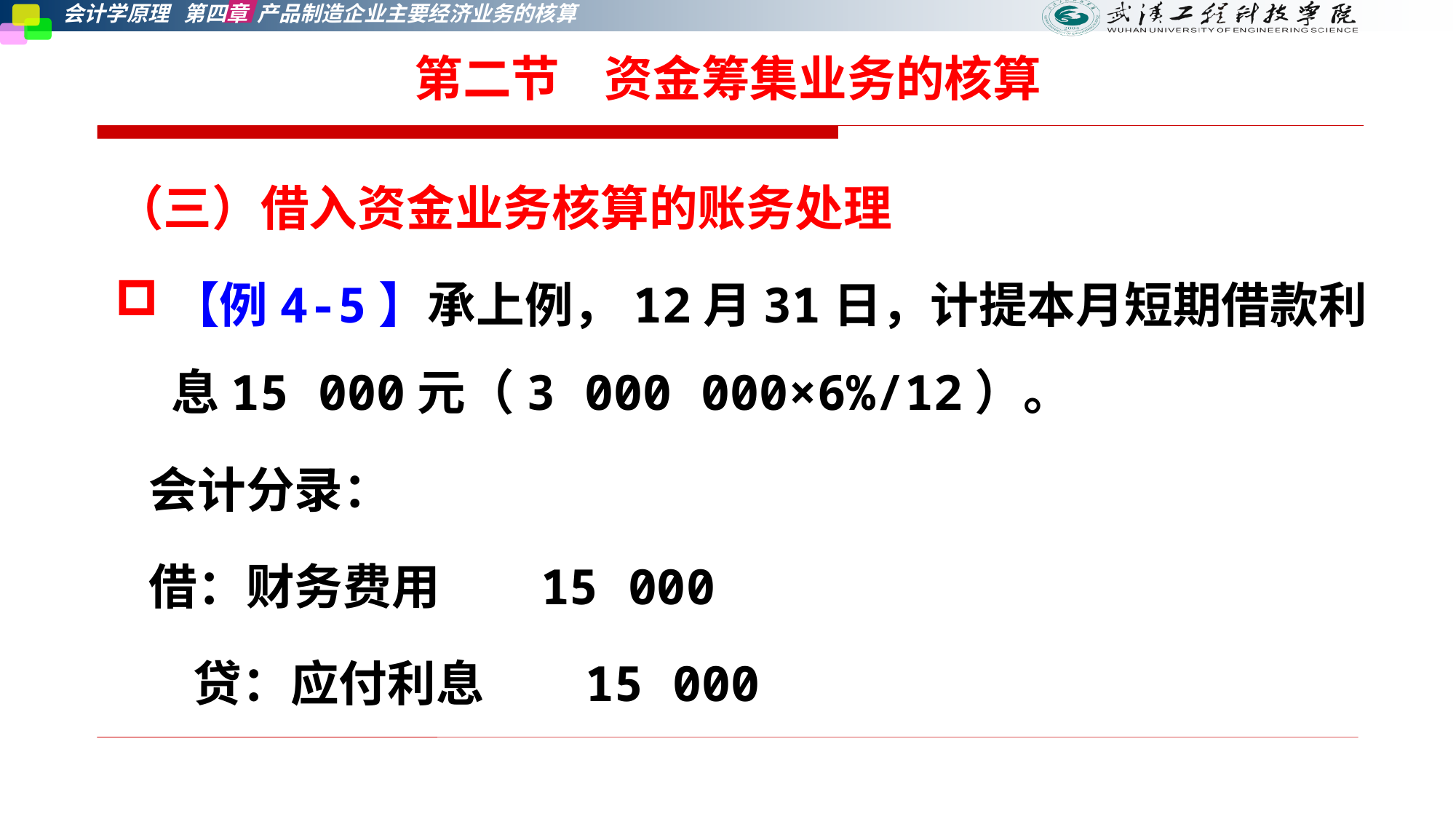

第二节    资金筹集业务的核算
（三）借入资金业务核算的账务处理
【例4-5】承上例，12月31日，计提本月短期借款利息15 000元（3 000 000×6%/12）。
  会计分录：
  借：财务费用        15 000
      贷：应付利息        15 000